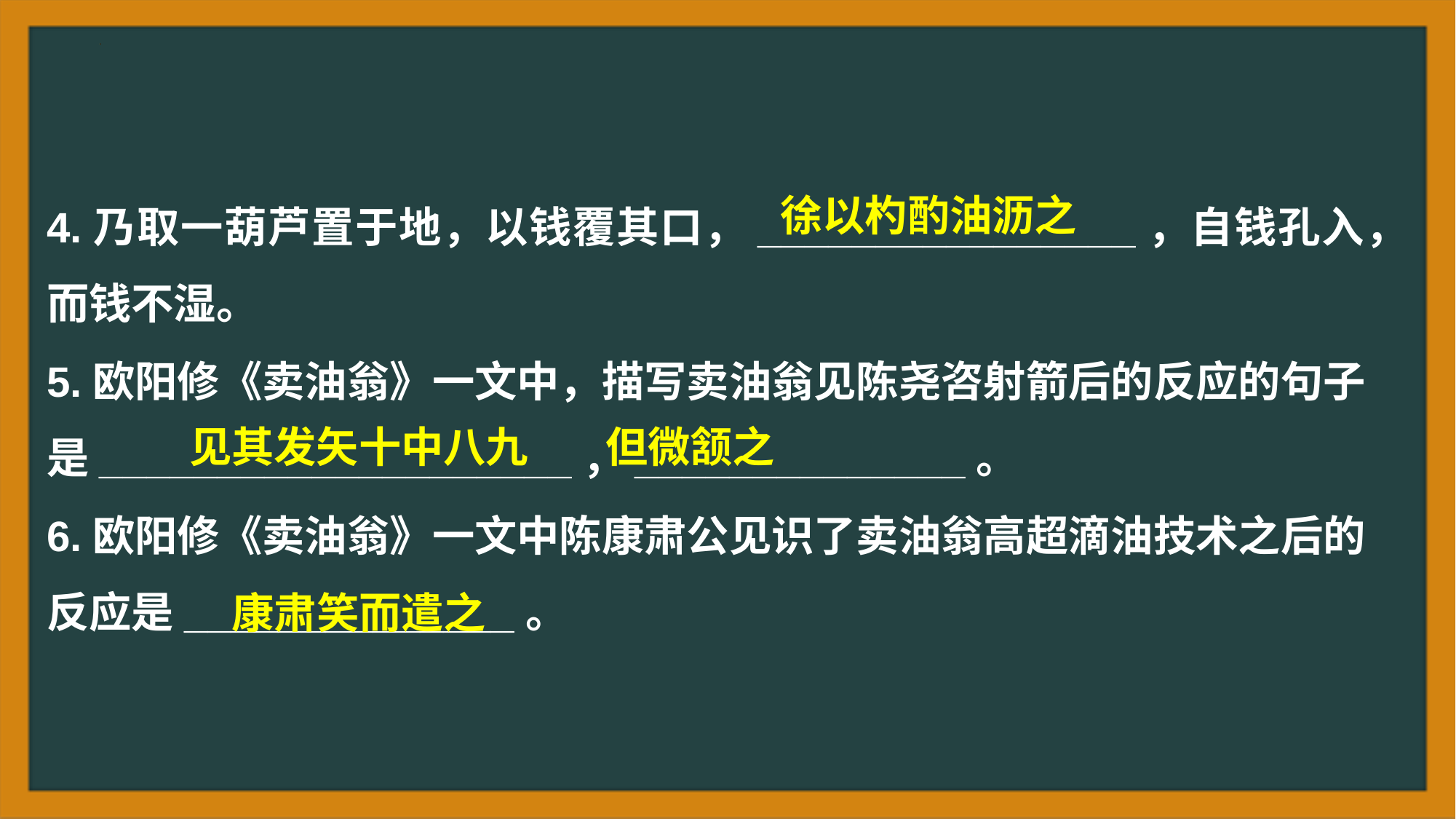

4.乃取一葫芦置于地，以钱覆其口，________________，自钱孔入，而钱不湿。
5.欧阳修《卖油翁》一文中，描写卖油翁见陈尧咨射箭后的反应的句子是____________________，______________。
6.欧阳修《卖油翁》一文中陈康肃公见识了卖油翁高超滴油技术之后的反应是______________。
徐以杓酌油沥之
见其发矢十中八九        但微颔之
康肃笑而遣之